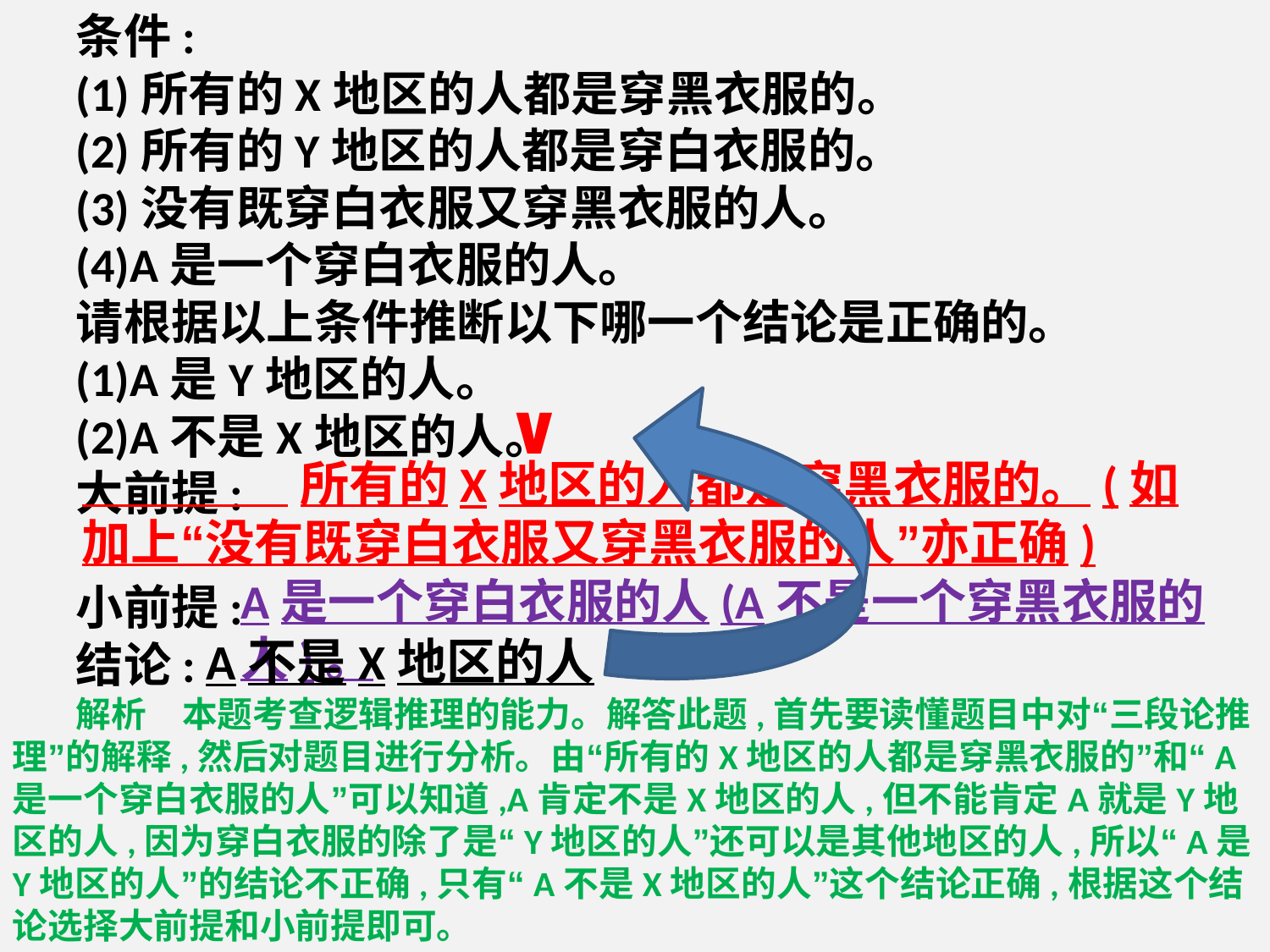

条件:
(1)所有的X地区的人都是穿黑衣服的。
(2)所有的Y地区的人都是穿白衣服的。
(3)没有既穿白衣服又穿黑衣服的人。
(4)A是一个穿白衣服的人。
请根据以上条件推断以下哪一个结论是正确的。
(1)A是Y地区的人。
(2)A不是X地区的人。
大前提:

小前提:
结论:
解析　本题考查逻辑推理的能力。解答此题,首先要读懂题目中对“三段论推理”的解释,然后对题目进行分析。由“所有的X地区的人都是穿黑衣服的”和“A是一个穿白衣服的人”可以知道,A肯定不是X地区的人,但不能肯定A就是Y地区的人,因为穿白衣服的除了是“Y地区的人”还可以是其他地区的人,所以“A是Y地区的人”的结论不正确,只有“A不是X地区的人”这个结论正确,根据这个结论选择大前提和小前提即可。

∨

               所有的X地区的人都是穿黑衣服的。(如加上“没有既穿白衣服又穿黑衣服的人”亦正确)
A是一个穿白衣服的人(A不是一个穿黑衣服的人)。
A不是X地区的人